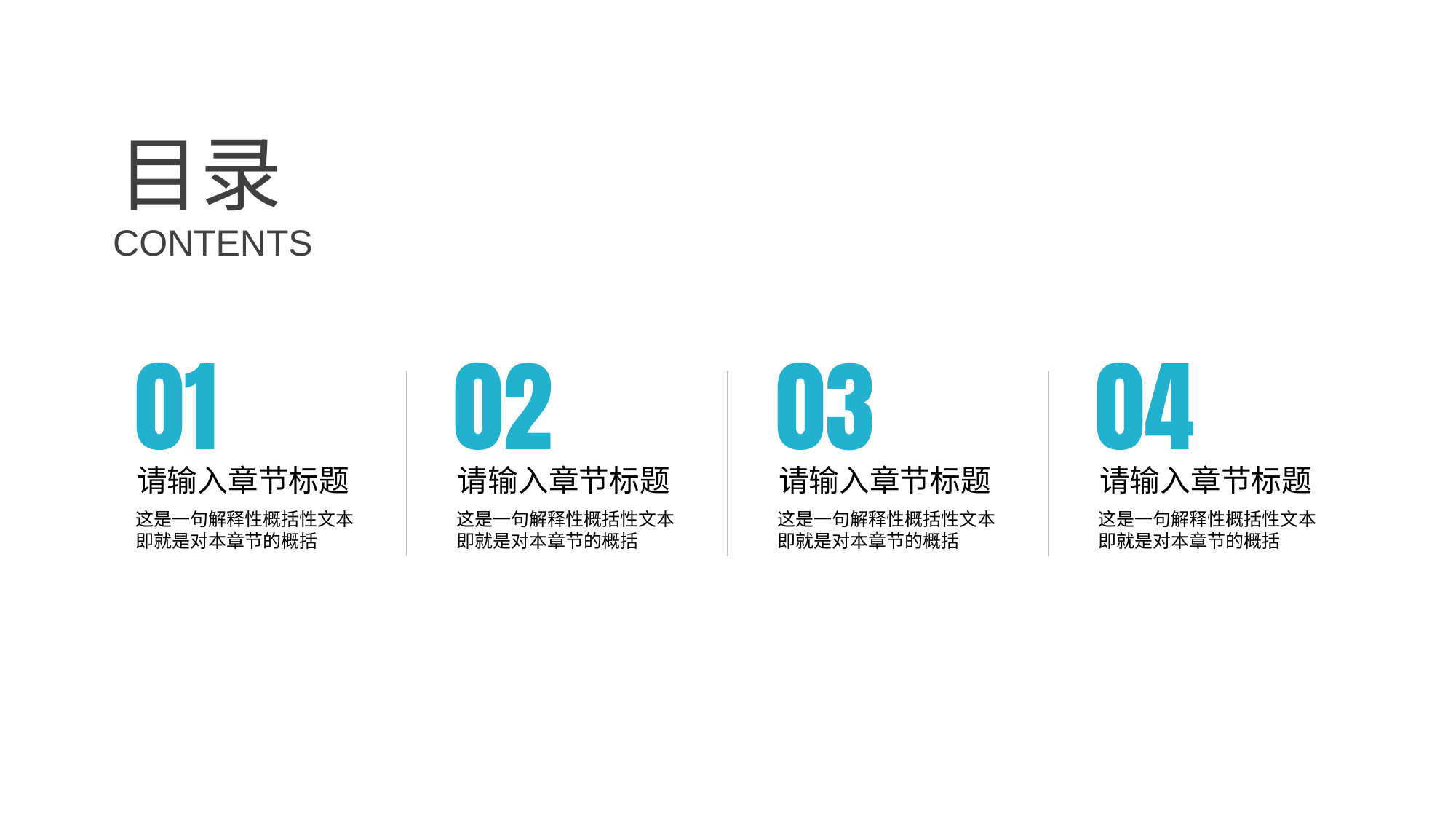

目录
CONTENTS
01
请输入章节标题
这是一句解释性概括性文本即就是对本章节的概括
02
请输入章节标题
这是一句解释性概括性文本即就是对本章节的概括
03
请输入章节标题
这是一句解释性概括性文本即就是对本章节的概括
04
请输入章节标题
这是一句解释性概括性文本即就是对本章节的概括